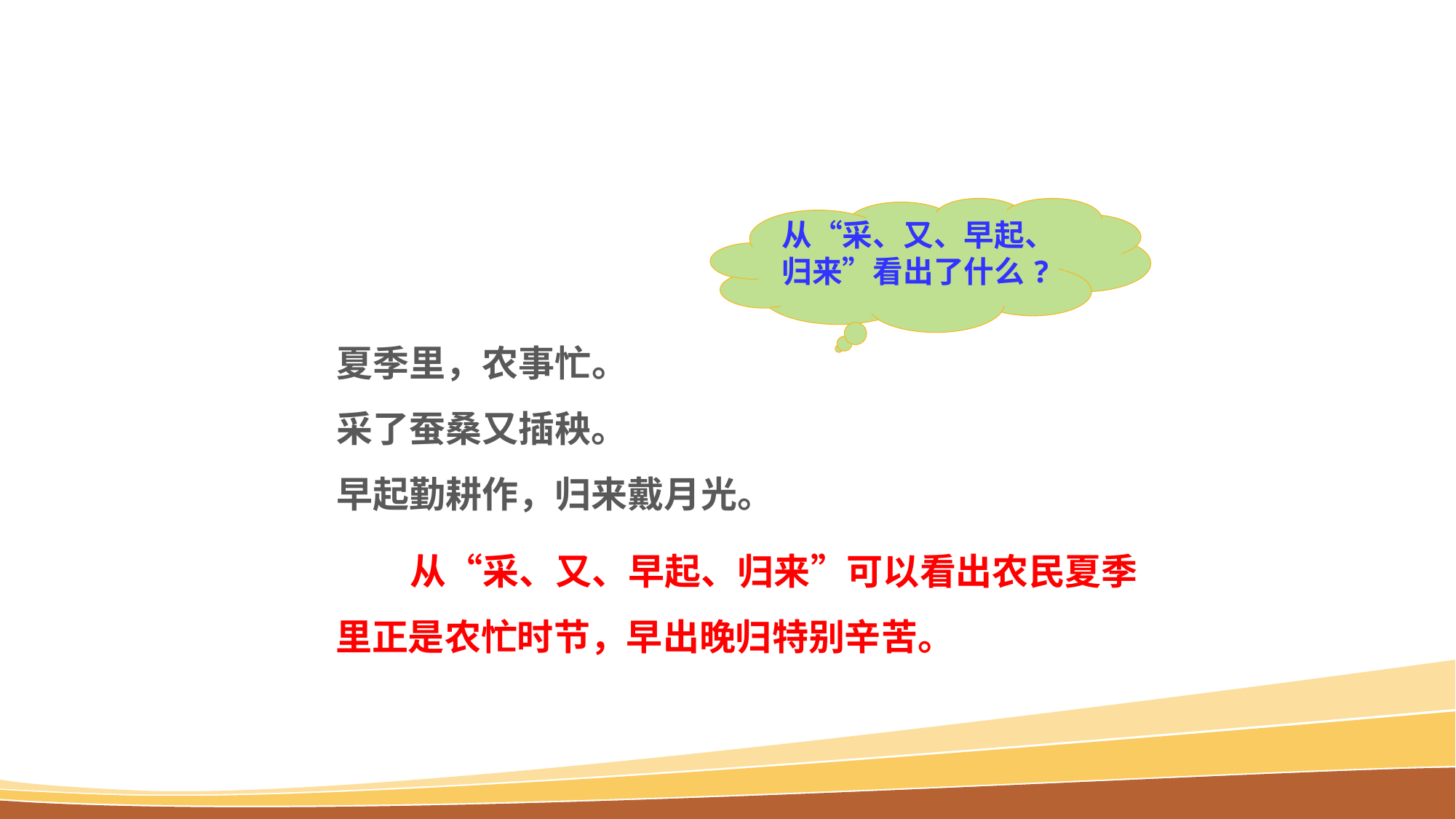

从“采、又、早起、归来”看出了什么?
夏季里，农事忙。
采了蚕桑又插秧。
早起勤耕作，归来戴月光。
从“采、又、早起、归来”可以看出农民夏季里正是农忙时节，早出晚归特别辛苦。